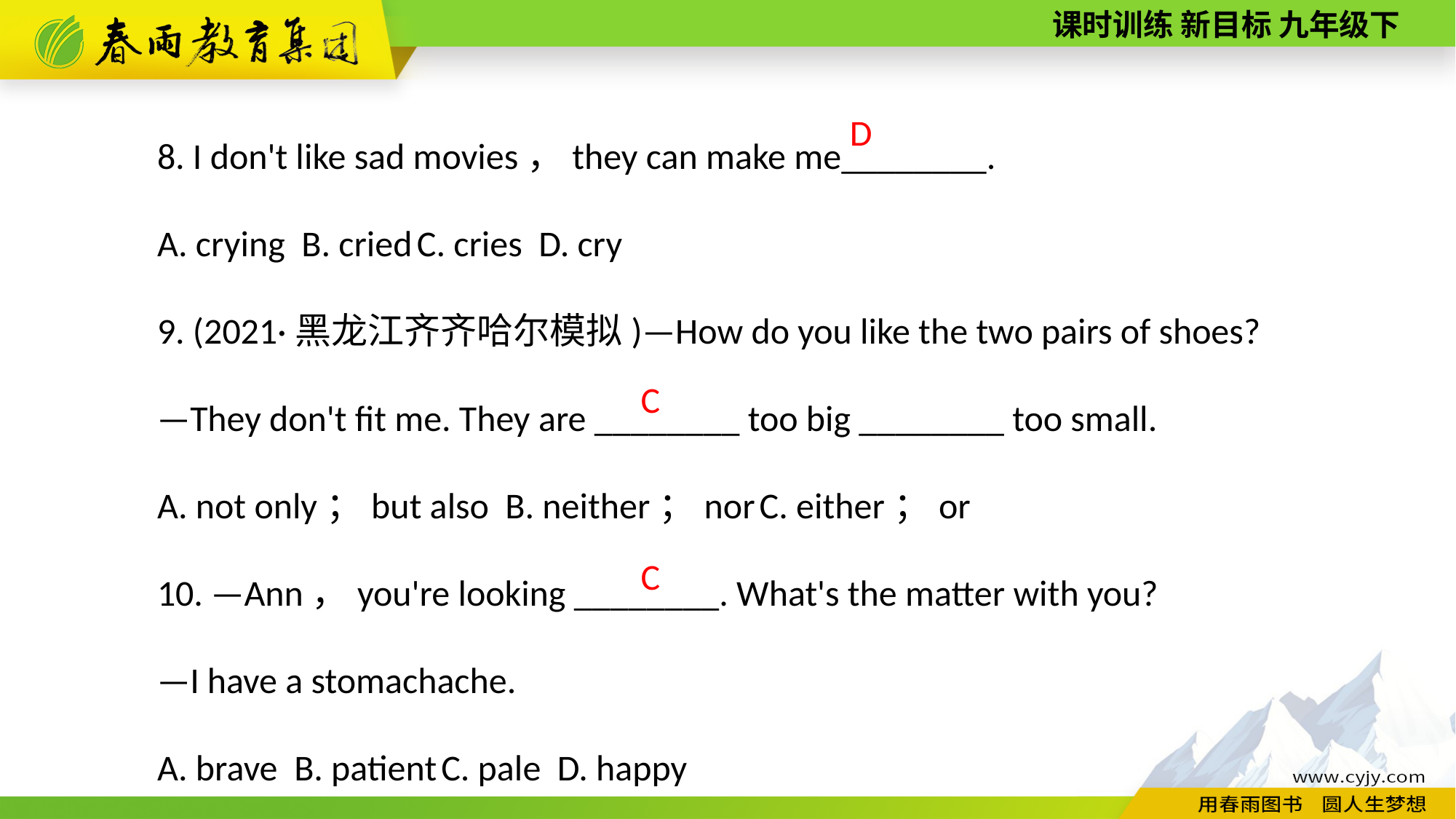

8. I don't like sad movies，they can make me________.
A. crying  B. cried C. cries  D. cry
9. (2021·黑龙江齐齐哈尔模拟)—How do you like the two pairs of shoes?
—They don't fit me. They are ________ too big ________ too small.
A. not only；but also  B. neither；nor C. either；or
10. —Ann，you're looking ________. What's the matter with you?
—I have a stomachache.
A. brave  B. patient C. pale  D. happy
D
C
C